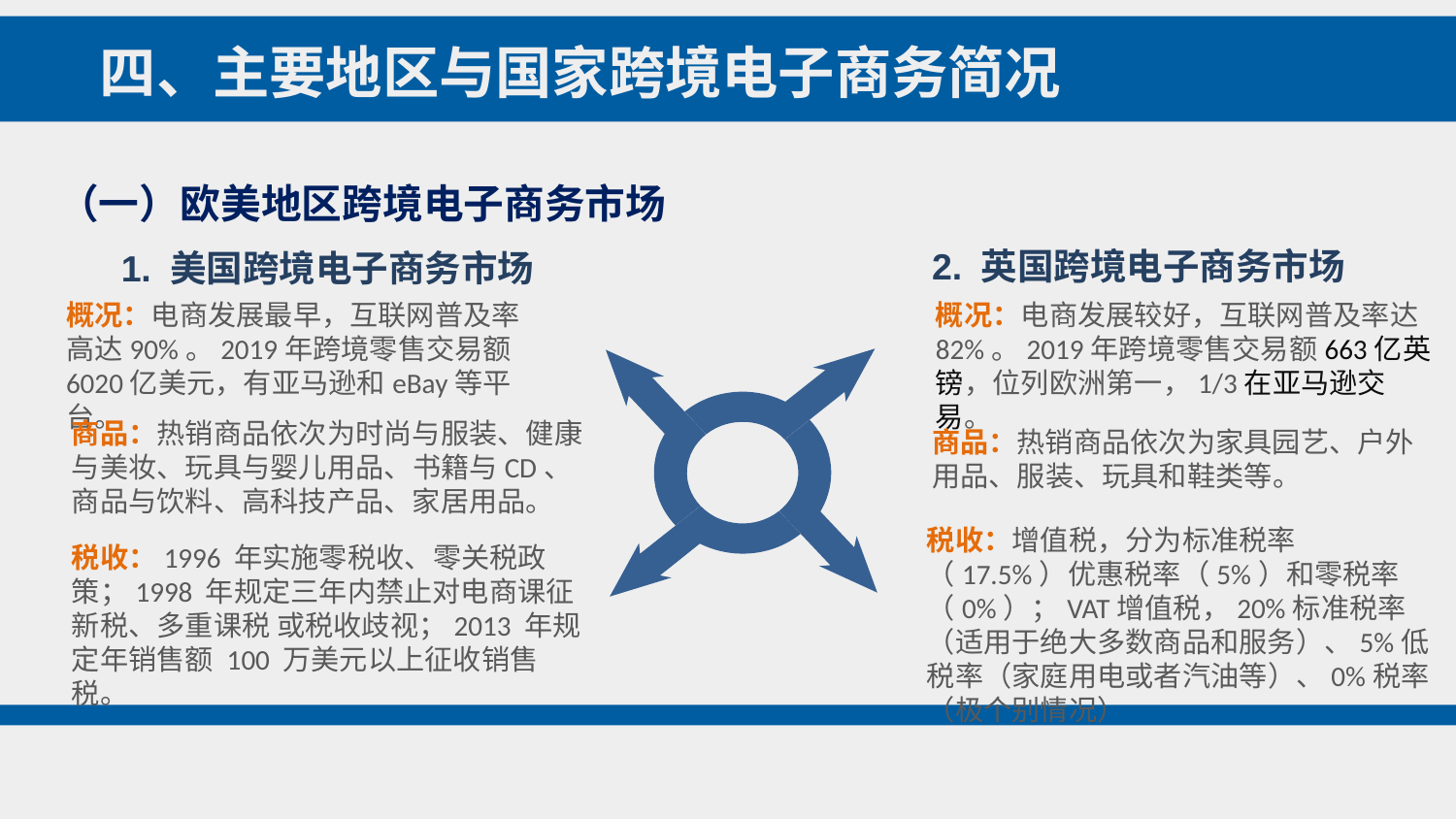

四、主要地区与国家跨境电子商务简况
（一）欧美地区跨境电子商务市场
2. 英国跨境电子商务市场
1. 美国跨境电子商务市场
概况：电商发展较好，互联网普及率达82%。2019年跨境零售交易额663亿英镑，位列欧洲第一，1/3在亚马逊交易。
概况：电商发展最早，互联网普及率高达90%。2019年跨境零售交易额6020亿美元，有亚马逊和eBay等平台。

商品：热销商品依次为时尚与服装、健康与美妆、玩具与婴儿用品、书籍与CD、商品与饮料、高科技产品、家居用品。
商品：热销商品依次为家具园艺、户外用品、服装、玩具和鞋类等。
税收：增值税，分为标准税率（17.5%）优惠税率（5%）和零税率（0%）；VAT增值税，20%标准税率（适用于绝大多数商品和服务）、5%低税率（家庭用电或者汽油等）、0%税率（极个别情况）
税收：1996 年实施零税收、零关税政策；1998 年规定三年内禁止对电商课征新税、多重课税 或税收歧视；2013 年规定年销售额 100 万美元以上征收销售税。